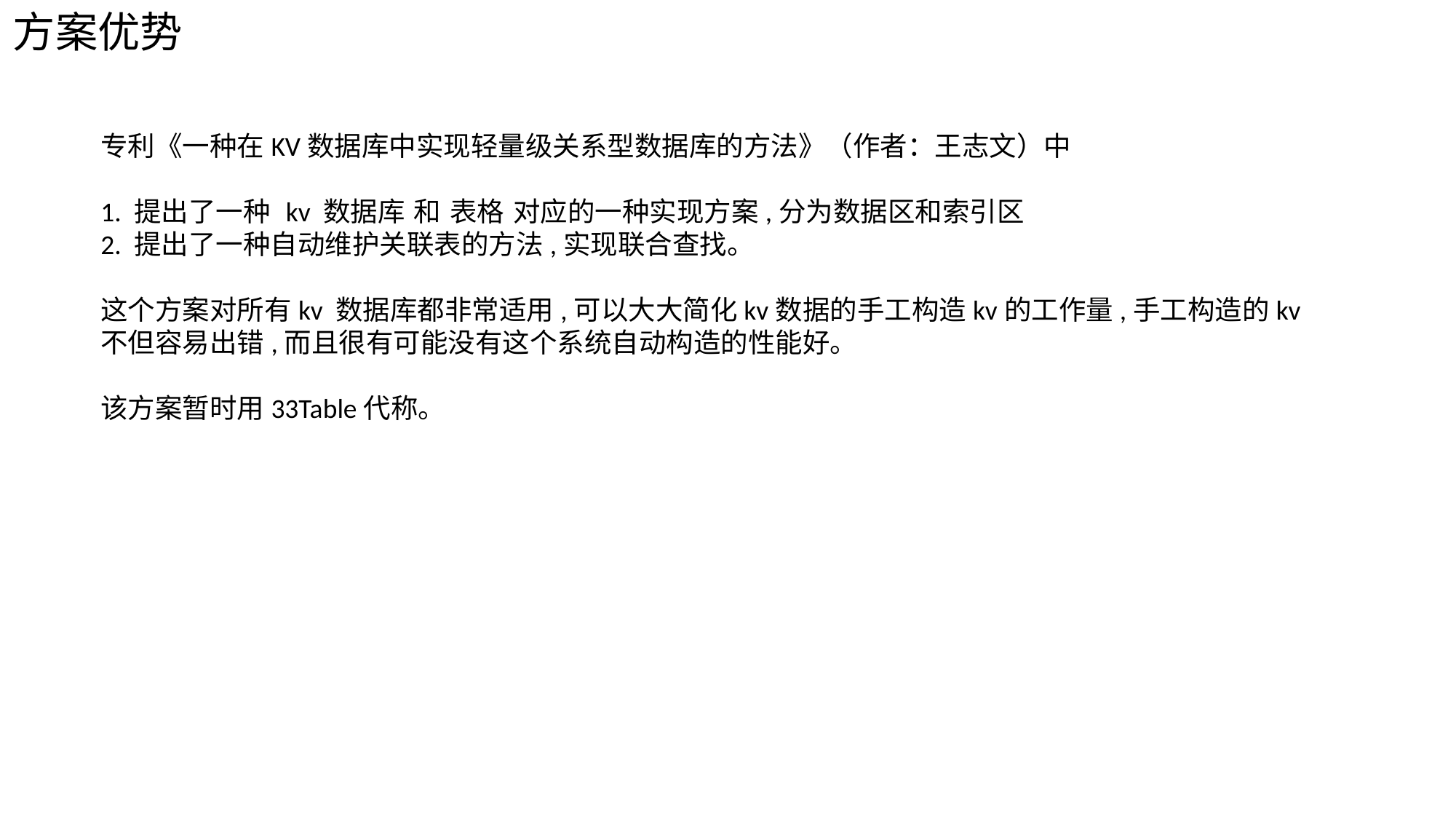

方案优势
专利《一种在KV数据库中实现轻量级关系型数据库的方法》（作者：王志文）中

1. 提出了一种 kv 数据库 和 表格 对应的一种实现方案,分为数据区和索引区
2. 提出了一种自动维护关联表的方法,实现联合查找。

这个方案对所有kv 数据库都非常适用,可以大大简化kv数据的手工构造kv的工作量,手工构造的kv 不但容易出错,而且很有可能没有这个系统自动构造的性能好。

该方案暂时用33Table代称。